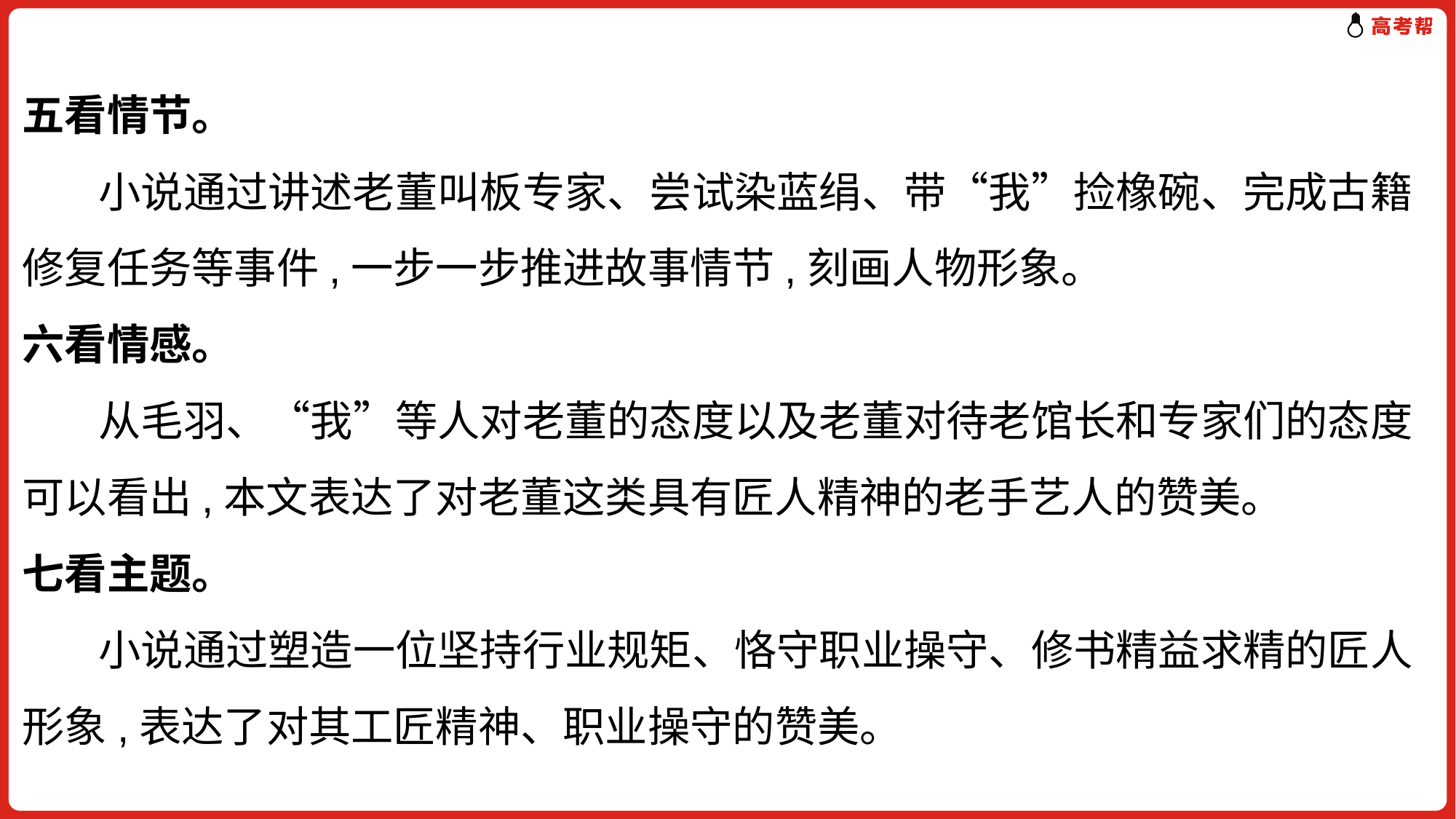

五看情节。
       小说通过讲述老董叫板专家、尝试染蓝绢、带“我”捡橡碗、完成古籍修复任务等事件,一步一步推进故事情节,刻画人物形象。
六看情感。
       从毛羽、“我”等人对老董的态度以及老董对待老馆长和专家们的态度可以看出,本文表达了对老董这类具有匠人精神的老手艺人的赞美。
七看主题。
       小说通过塑造一位坚持行业规矩、恪守职业操守、修书精益求精的匠人形象,表达了对其工匠精神、职业操守的赞美。